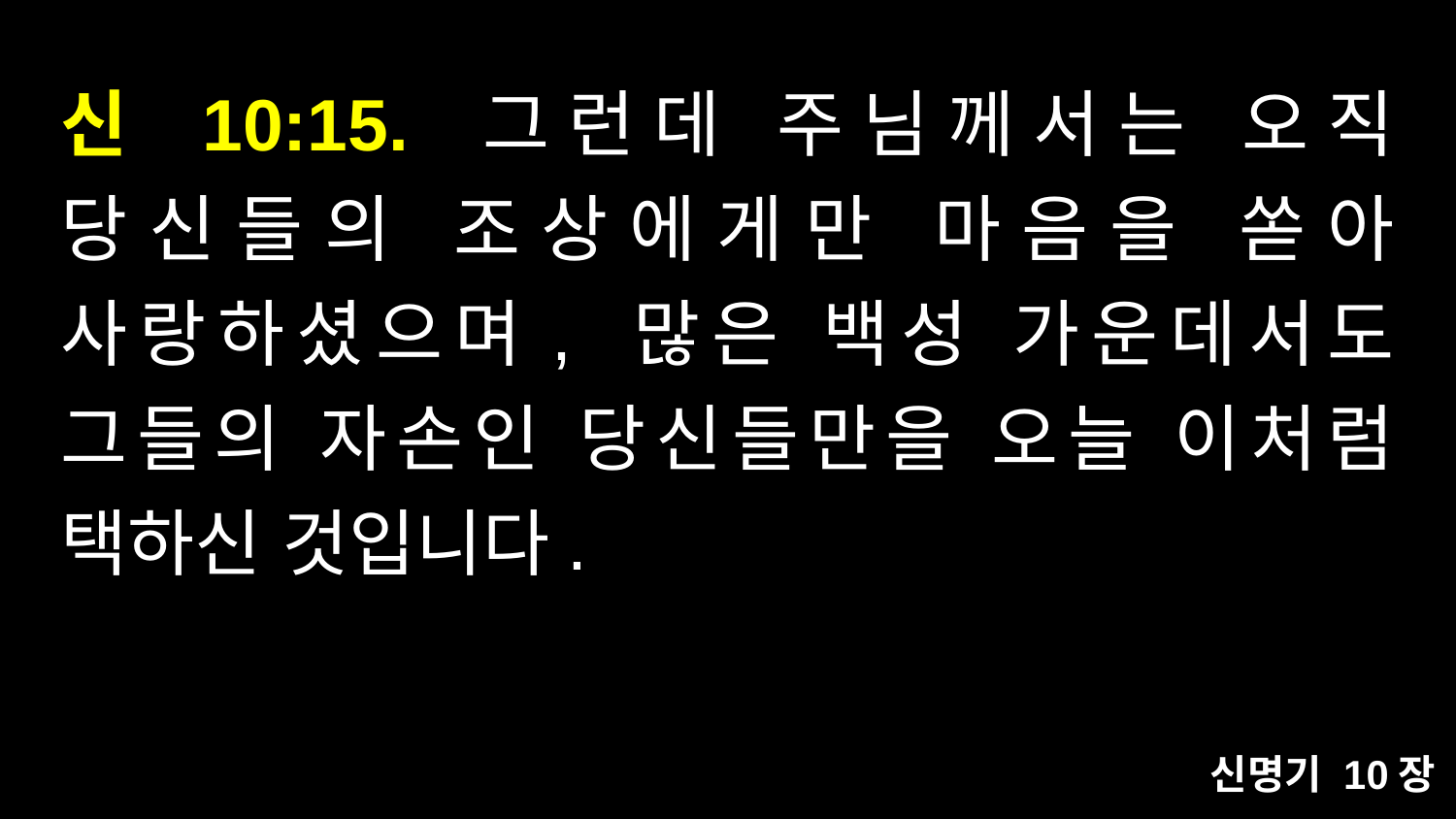

# 신 10:15. 그런데 주님께서는 오직 당신들의 조상에게만 마음을 쏟아 사랑하셨으며, 많은 백성 가운데서도 그들의 자손인 당신들만을 오늘 이처럼 택하신 것입니다.
신명기 10장